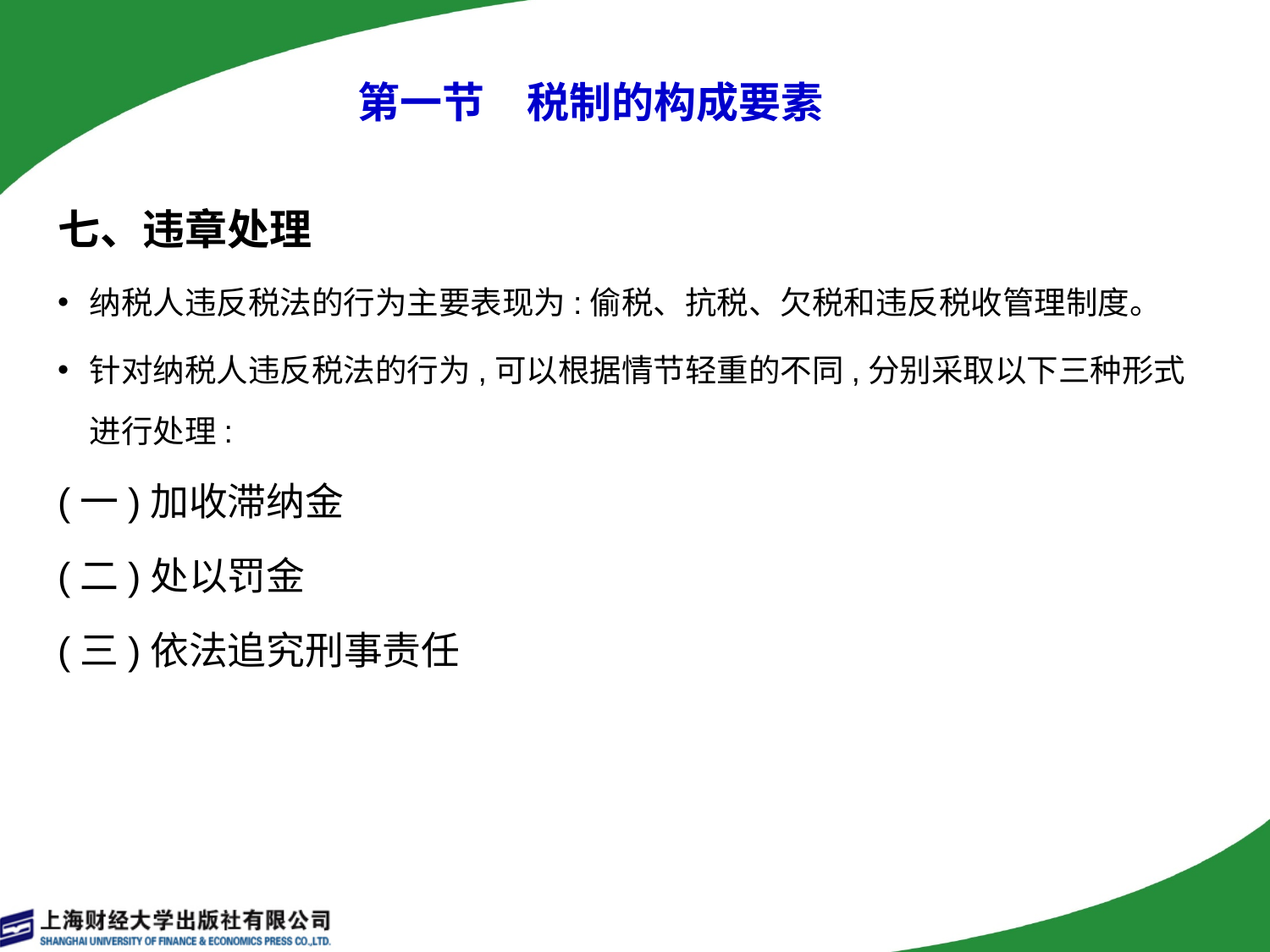

# 第一节　税制的构成要素
七、违章处理
纳税人违反税法的行为主要表现为:偷税、抗税、欠税和违反税收管理制度。
针对纳税人违反税法的行为,可以根据情节轻重的不同,分别采取以下三种形式进行处理:
(一)加收滞纳金
(二)处以罚金
(三)依法追究刑事责任